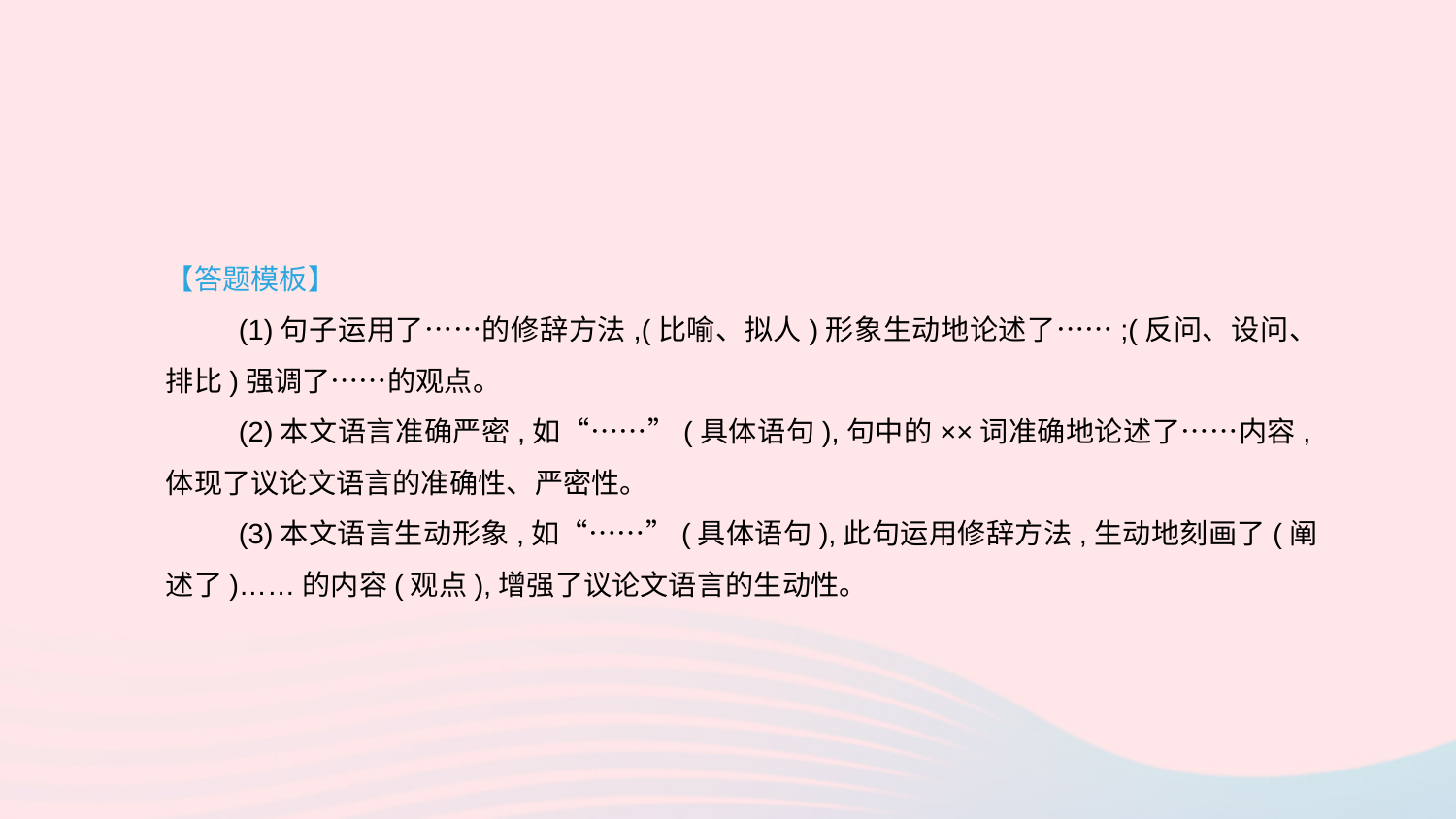

【答题模板】
(1)句子运用了……的修辞方法,(比喻、拟人)形象生动地论述了……;(反问、设问、排比)强调了……的观点。
(2)本文语言准确严密,如“……”(具体语句),句中的××词准确地论述了……内容,体现了议论文语言的准确性、严密性。
(3)本文语言生动形象,如“……”(具体语句),此句运用修辞方法,生动地刻画了(阐述了)……的内容(观点),增强了议论文语言的生动性。